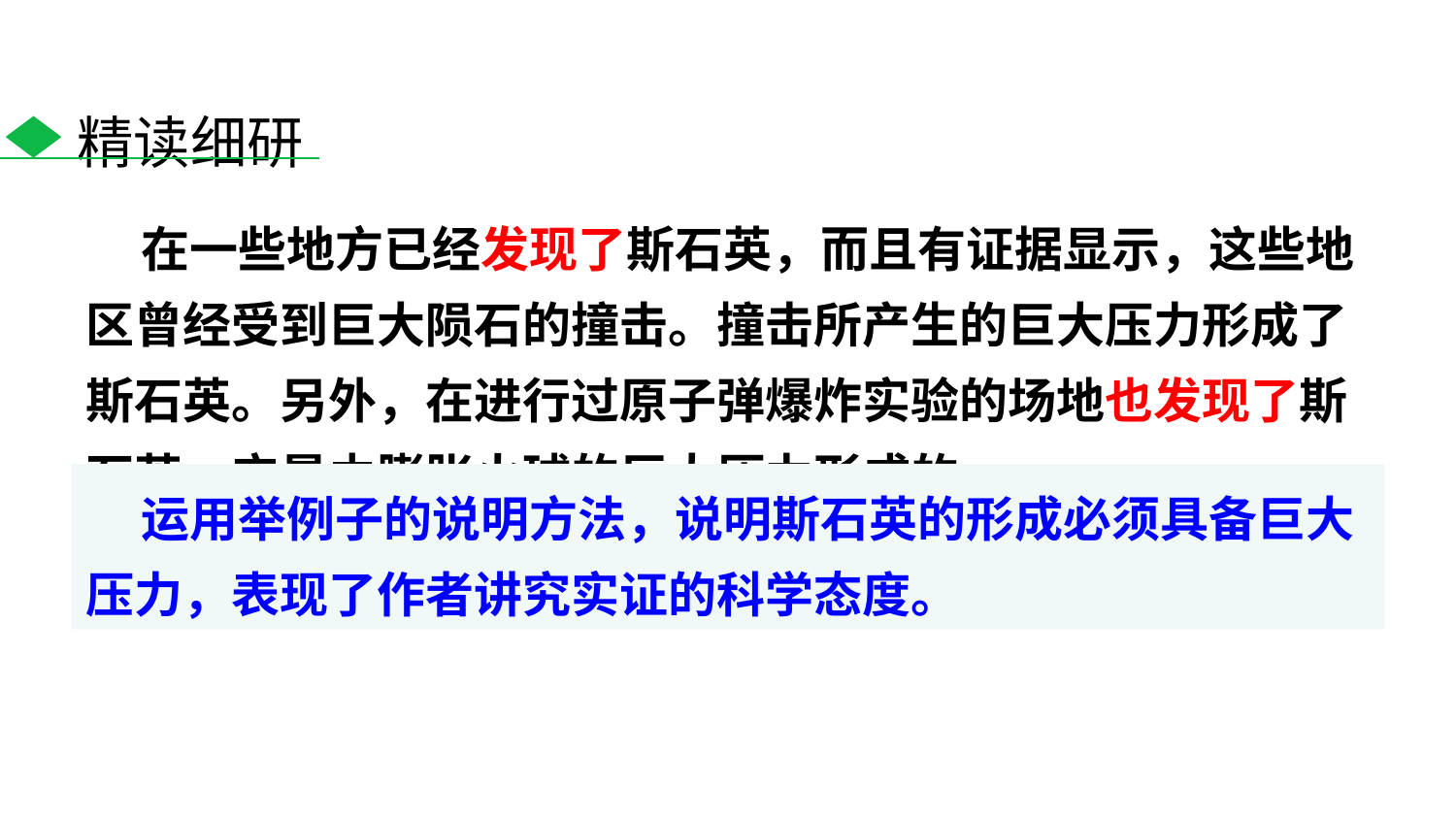

精读细研

    在一些地方已经发现了斯石英，而且有证据显示，这些地区曾经受到巨大陨石的撞击。撞击所产生的巨大压力形成了斯石英。另外，在进行过原子弹爆炸实验的场地也发现了斯石英，它是由膨胀火球的巨大压力形成的。
    运用举例子的说明方法，说明斯石英的形成必须具备巨大压力，表现了作者讲究实证的科学态度。